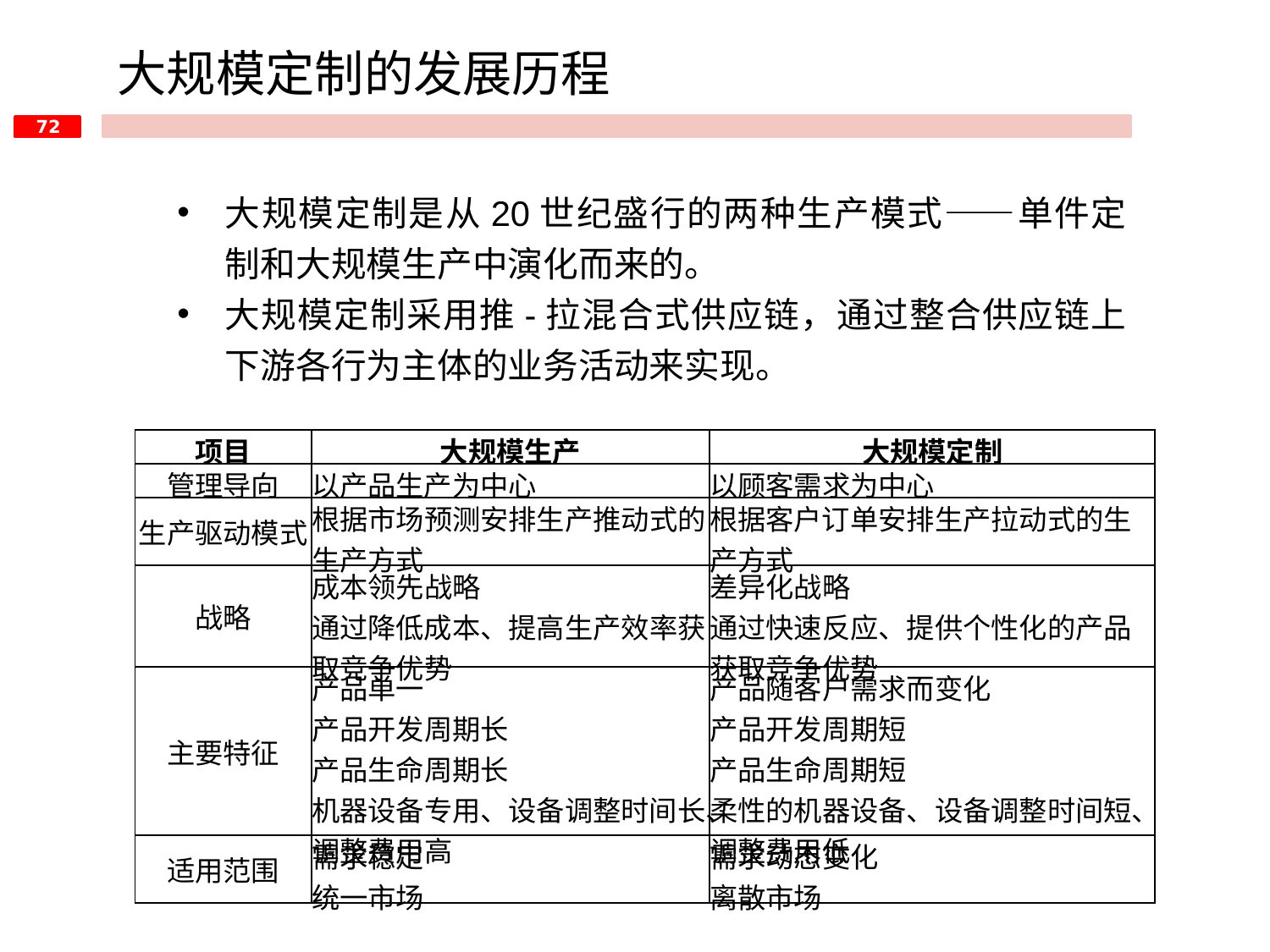

大规模定制的发展历程
72
大规模定制是从20世纪盛行的两种生产模式——单件定制和大规模生产中演化而来的。
大规模定制采用推-拉混合式供应链，通过整合供应链上下游各行为主体的业务活动来实现。
| 项目 | 大规模生产 | 大规模定制 |
| --- | --- | --- |
| 管理导向 | 以产品生产为中心 | 以顾客需求为中心 |
| 生产驱动模式 | 根据市场预测安排生产推动式的生产方式 | 根据客户订单安排生产拉动式的生产方式 |
| 战略 | 成本领先战略 通过降低成本、提高生产效率获取竞争优势 | 差异化战略 通过快速反应、提供个性化的产品获取竞争优势 |
| 主要特征 | 产品单一 产品开发周期长 产品生命周期长 机器设备专用、设备调整时间长、调整费用高 | 产品随客户需求而变化 产品开发周期短 产品生命周期短 柔性的机器设备、设备调整时间短、调整费用低 |
| 适用范围 | 需求稳定 统一市场 | 需求动态变化 离散市场 |